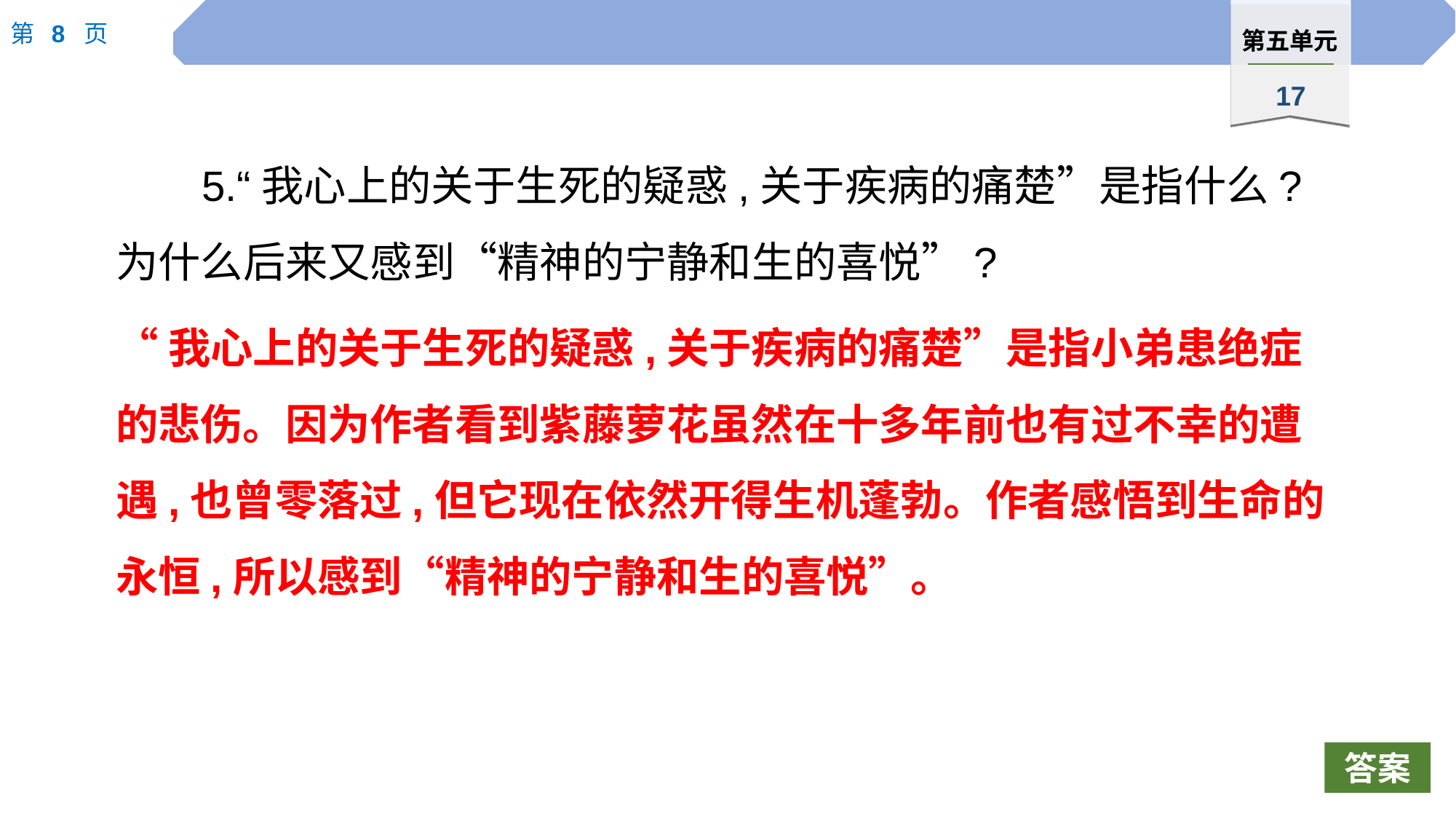

5.“我心上的关于生死的疑惑,关于疾病的痛楚”是指什么?为什么后来又感到“精神的宁静和生的喜悦”?
“我心上的关于生死的疑惑,关于疾病的痛楚”是指小弟患绝症的悲伤。因为作者看到紫藤萝花虽然在十多年前也有过不幸的遭遇,也曾零落过,但它现在依然开得生机蓬勃。作者感悟到生命的永恒,所以感到“精神的宁静和生的喜悦”。
答案